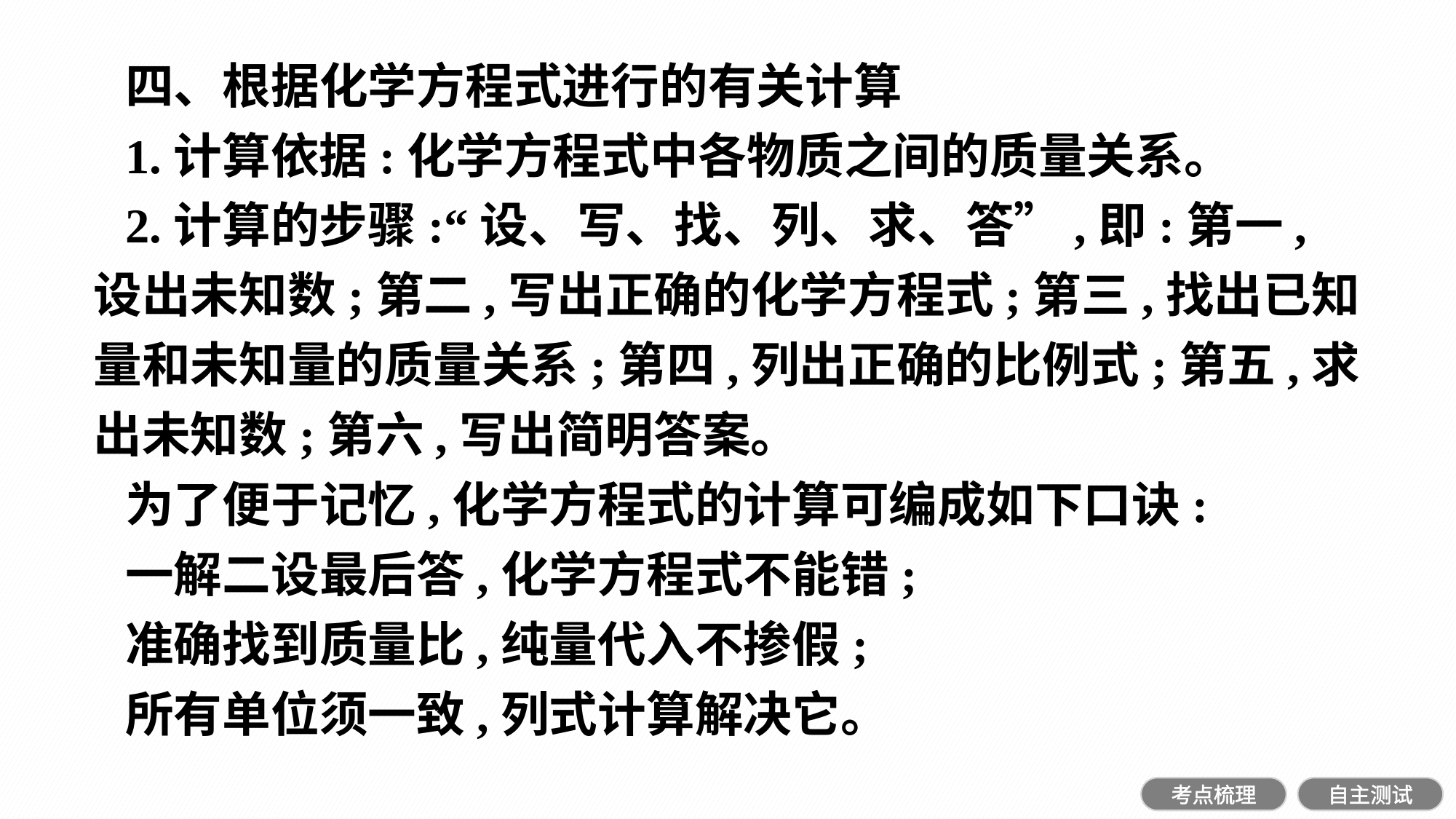

四、根据化学方程式进行的有关计算
1.计算依据:化学方程式中各物质之间的质量关系。
2.计算的步骤:“设、写、找、列、求、答”,即:第一,设出未知数;第二,写出正确的化学方程式;第三,找出已知量和未知量的质量关系;第四,列出正确的比例式;第五,求出未知数;第六,写出简明答案。
为了便于记忆,化学方程式的计算可编成如下口诀:
一解二设最后答,化学方程式不能错;
准确找到质量比,纯量代入不掺假;
所有单位须一致,列式计算解决它。